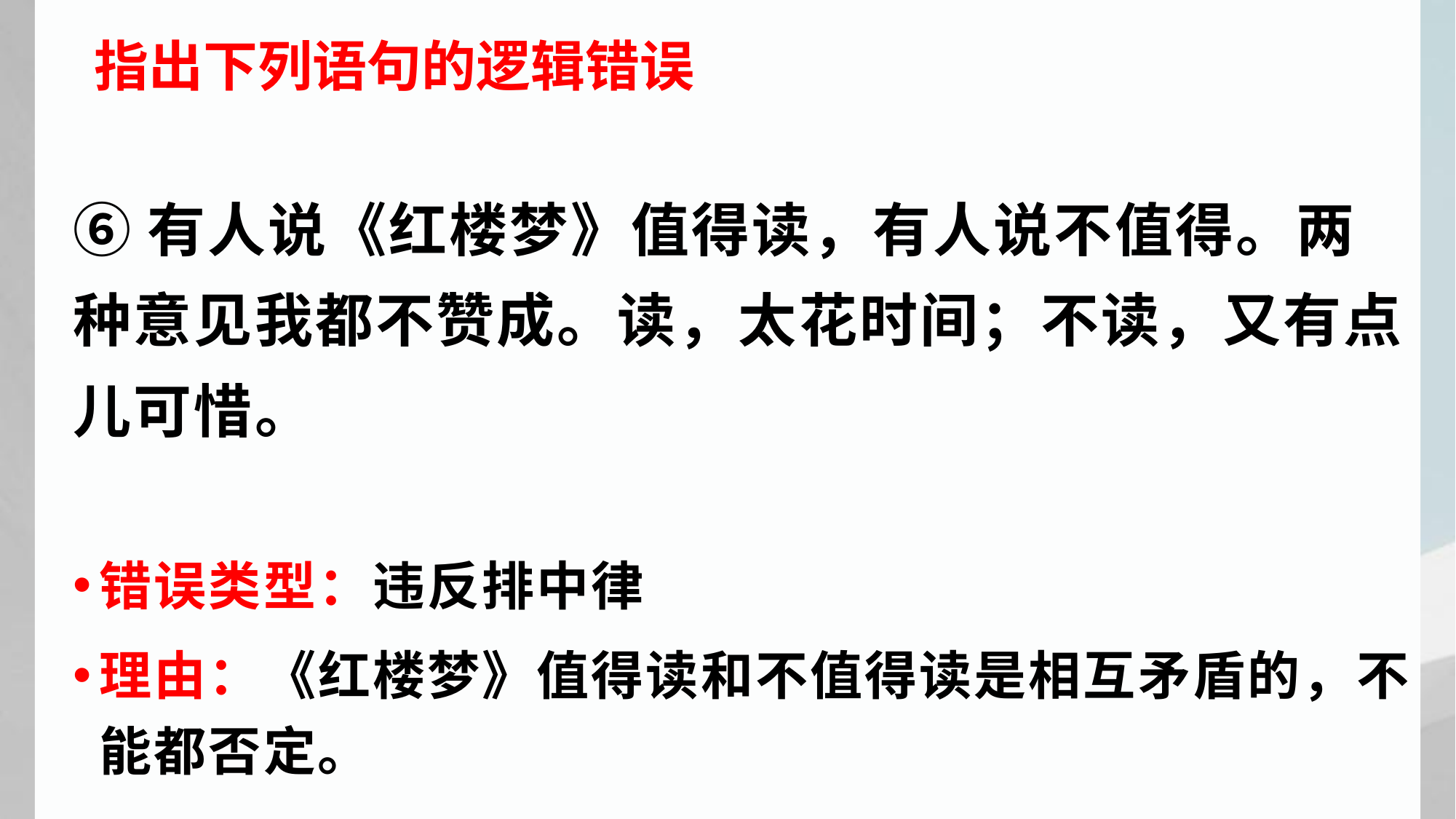

指出下列语句的逻辑错误
⑥有人说《红楼梦》值得读，有人说不值得。两种意见我都不赞成。读，太花时间；不读，又有点儿可惜。

错误类型：违反排中律
理由：《红楼梦》值得读和不值得读是相互矛盾的，不能都否定。